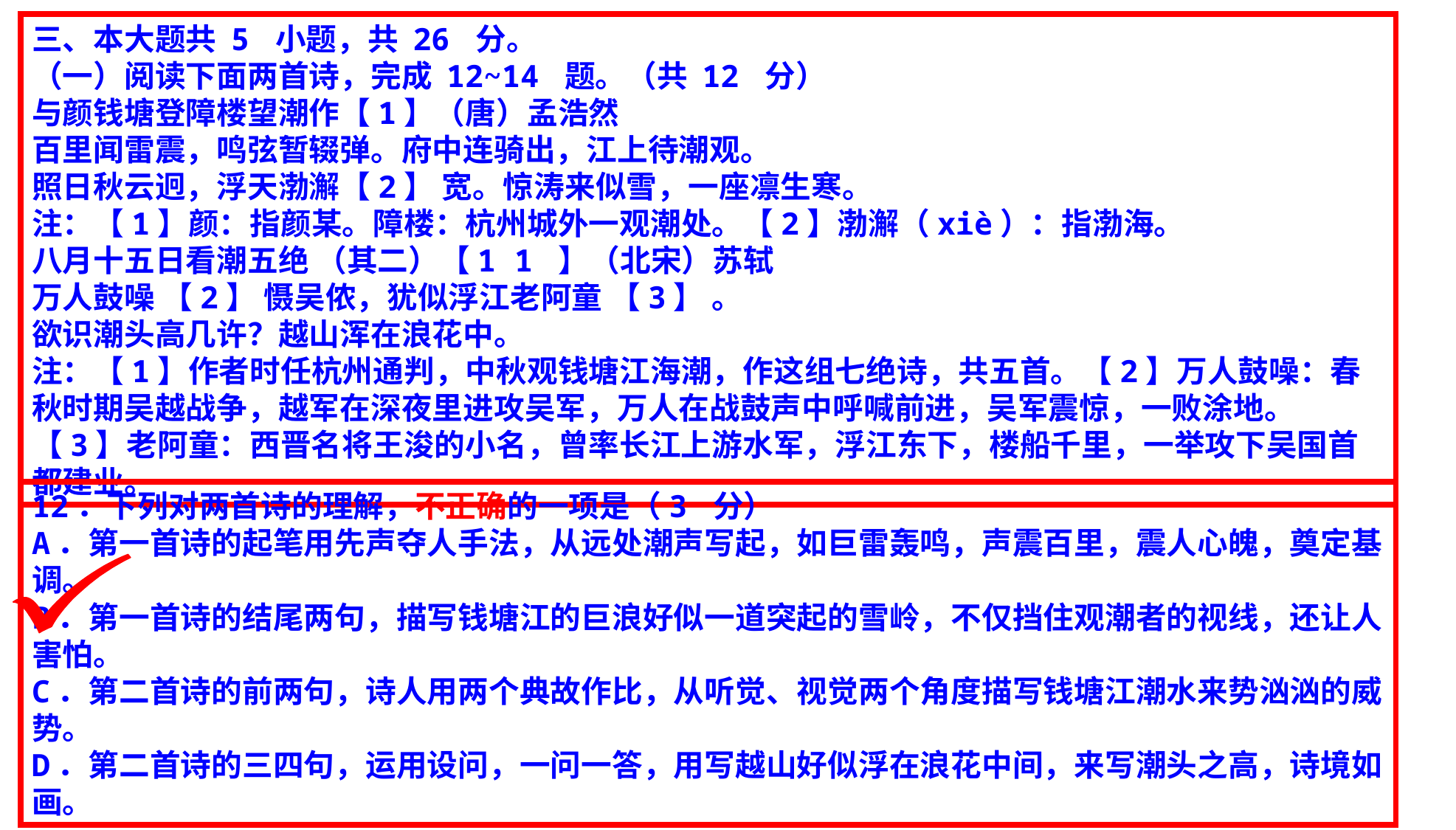

三、本大题共 5 小题，共 26 分。
（一）阅读下面两首诗，完成 12~14 题。（共 12 分）
与颜钱塘登障楼望潮作【1】（唐）孟浩然
百里闻雷震，鸣弦暂辍弹。府中连骑出，江上待潮观。
照日秋云迥，浮天渤澥【2】 宽。惊涛来似雪，一座凛生寒。
注：【1】颜：指颜某。障楼：杭州城外一观潮处。【2】渤澥（xiè）：指渤海。
八月十五日看潮五绝 （其二）【1 1 】（北宋）苏轼
万人鼓噪 【2】 慑吴侬，犹似浮江老阿童 【3】 。
欲识潮头高几许？越山浑在浪花中。
注：【1】作者时任杭州通判，中秋观钱塘江海潮，作这组七绝诗，共五首。【2】万人鼓噪：春秋时期吴越战争，越军在深夜里进攻吴军，万人在战鼓声中呼喊前进，吴军震惊，一败涂地。【3】老阿童：西晋名将王浚的小名，曾率长江上游水军，浮江东下，楼船千里，一举攻下吴国首都建业。
12．下列对两首诗的理解，不正确的一项是（3 分）
A．第一首诗的起笔用先声夺人手法，从远处潮声写起，如巨雷轰鸣，声震百里，震人心魄，奠定基调。
B．第一首诗的结尾两句，描写钱塘江的巨浪好似一道突起的雪岭，不仅挡住观潮者的视线，还让人害怕。
C．第二首诗的前两句，诗人用两个典故作比，从听觉、视觉两个角度描写钱塘江潮水来势汹汹的威势。
D．第二首诗的三四句，运用设问，一问一答，用写越山好似浮在浪花中间，来写潮头之高，诗境如画。